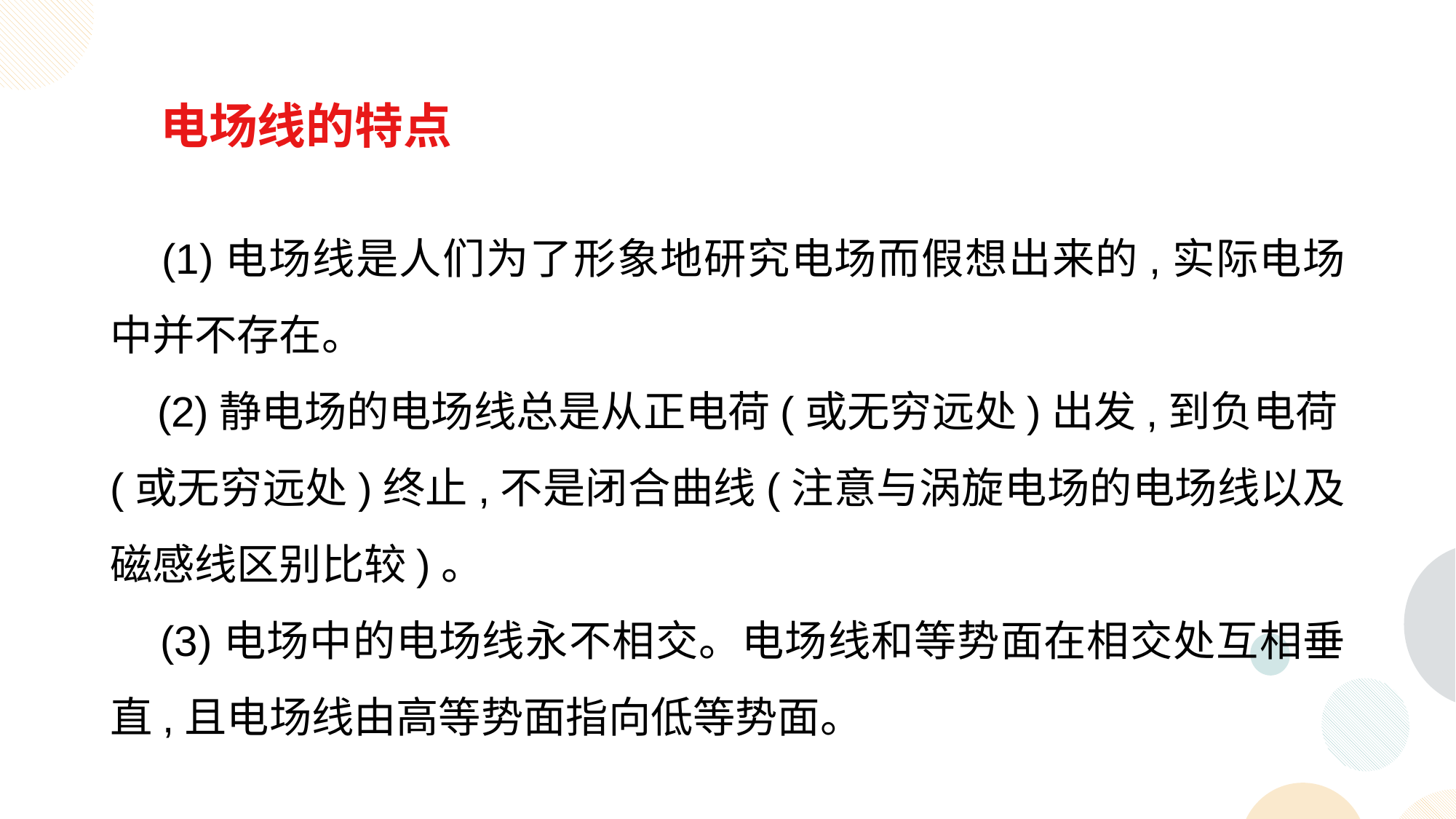

电场线的特点

    (1)电场线是人们为了形象地研究电场而假想出来的,实际电场中并不存在。
    (2)静电场的电场线总是从正电荷(或无穷远处)出发,到负电荷(或无穷远处)终止,不是闭合曲线(注意与涡旋电场的电场线以及磁感线区别比较)。
    (3)电场中的电场线永不相交。电场线和等势面在相交处互相垂直,且电场线由高等势面指向低等势面。